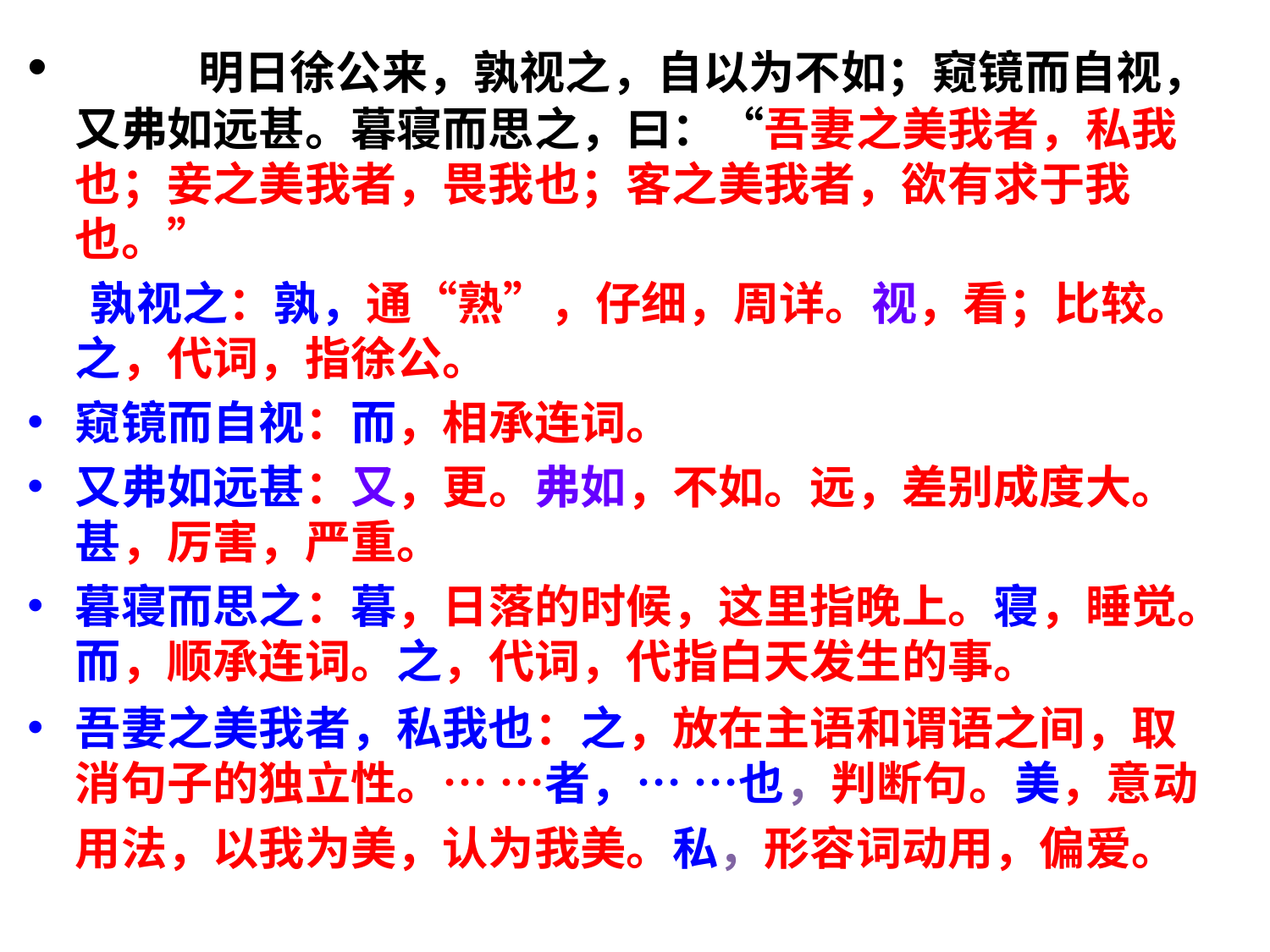

明日徐公来，孰视之，自以为不如；窥镜而自视，又弗如远甚。暮寝而思之，曰：“吾妻之美我者，私我也；妾之美我者，畏我也；客之美我者，欲有求于我也。”
     孰视之：孰，通“熟”，仔细，周详。视，看；比较。之，代词，指徐公。
窥镜而自视：而，相承连词。
又弗如远甚：又，更。弗如，不如。远，差别成度大。甚，厉害，严重。
暮寝而思之：暮，日落的时候，这里指晚上。寝，睡觉。而，顺承连词。之，代词，代指白天发生的事。
吾妻之美我者，私我也：之，放在主语和谓语之间，取消句子的独立性。… …者，… …也，判断句。美，意动用法，以我为美，认为我美。私，形容词动用，偏爱。
#